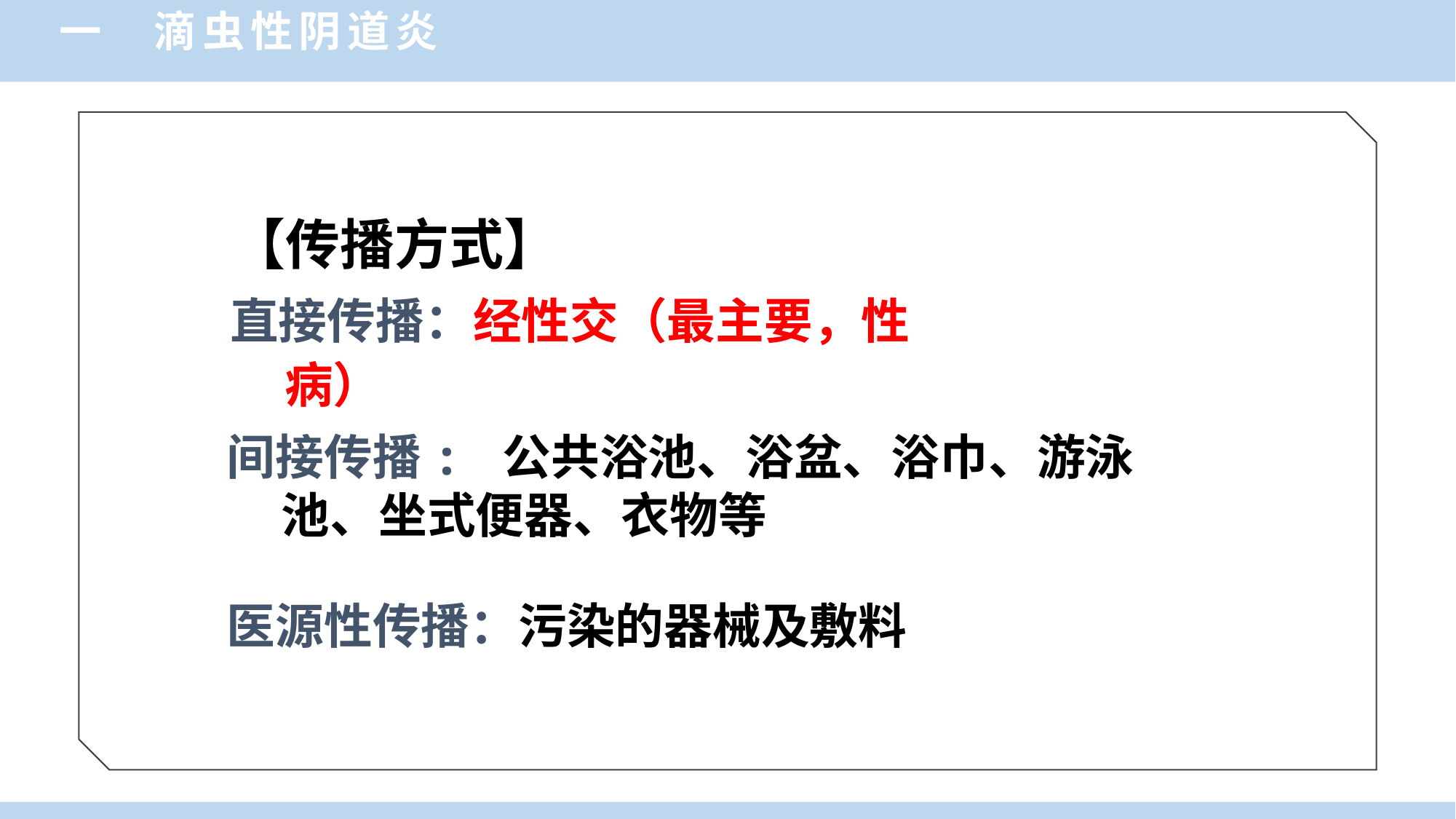

一   滴虫性阴道炎

【传播方式】
直接传播：经性交（最主要，性病）
间接传播: 公共浴池、浴盆、浴巾、游泳池、坐式便器、衣物等
医源性传播：污染的器械及敷料